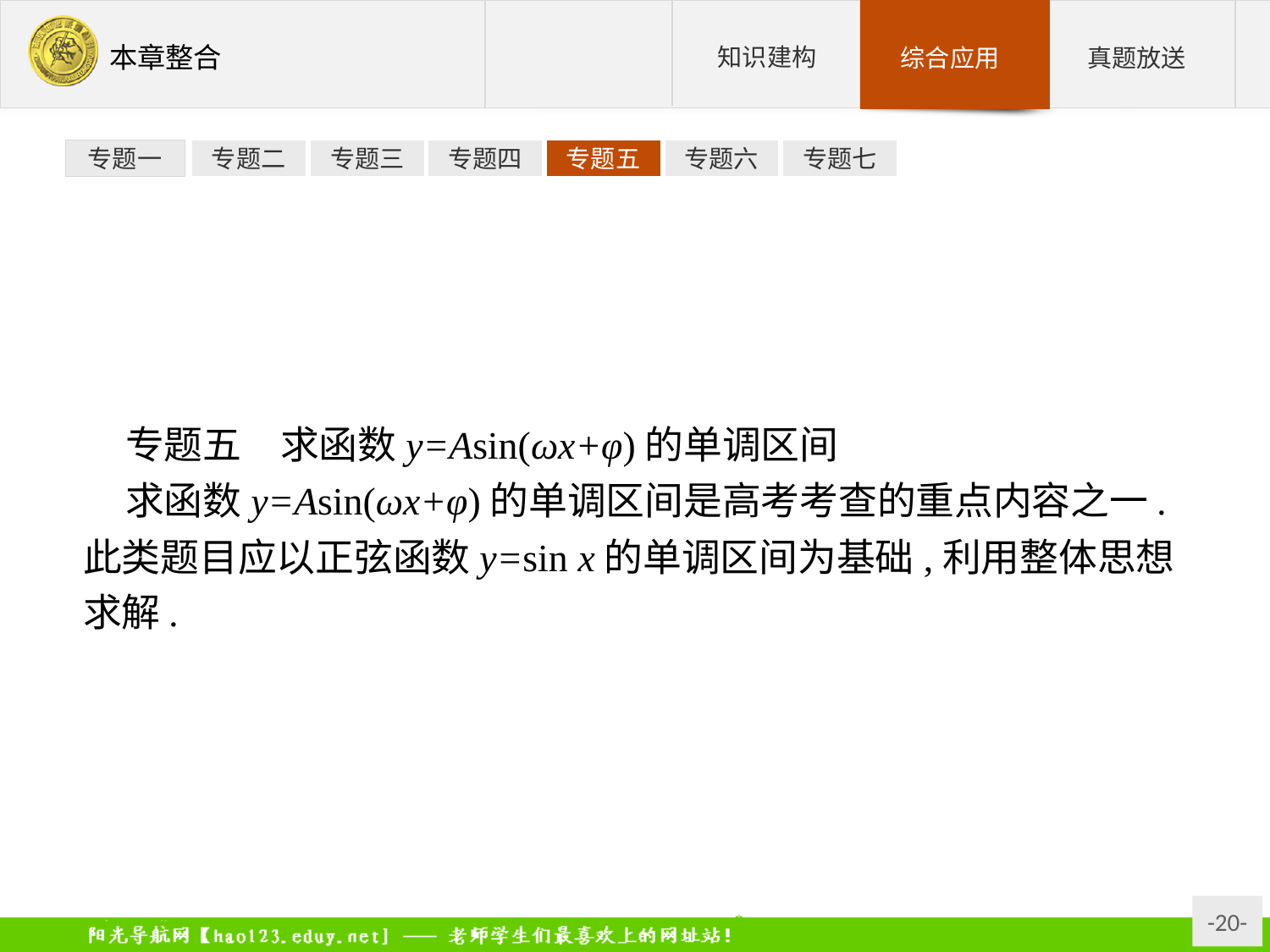

专题一
专题二
专题三
专题四
专题五
专题六
专题七
专题五　求函数y=Asin(ωx+φ)的单调区间
求函数y=Asin(ωx+φ)的单调区间是高考考查的重点内容之一.此类题目应以正弦函数y=sin x的单调区间为基础,利用整体思想求解.